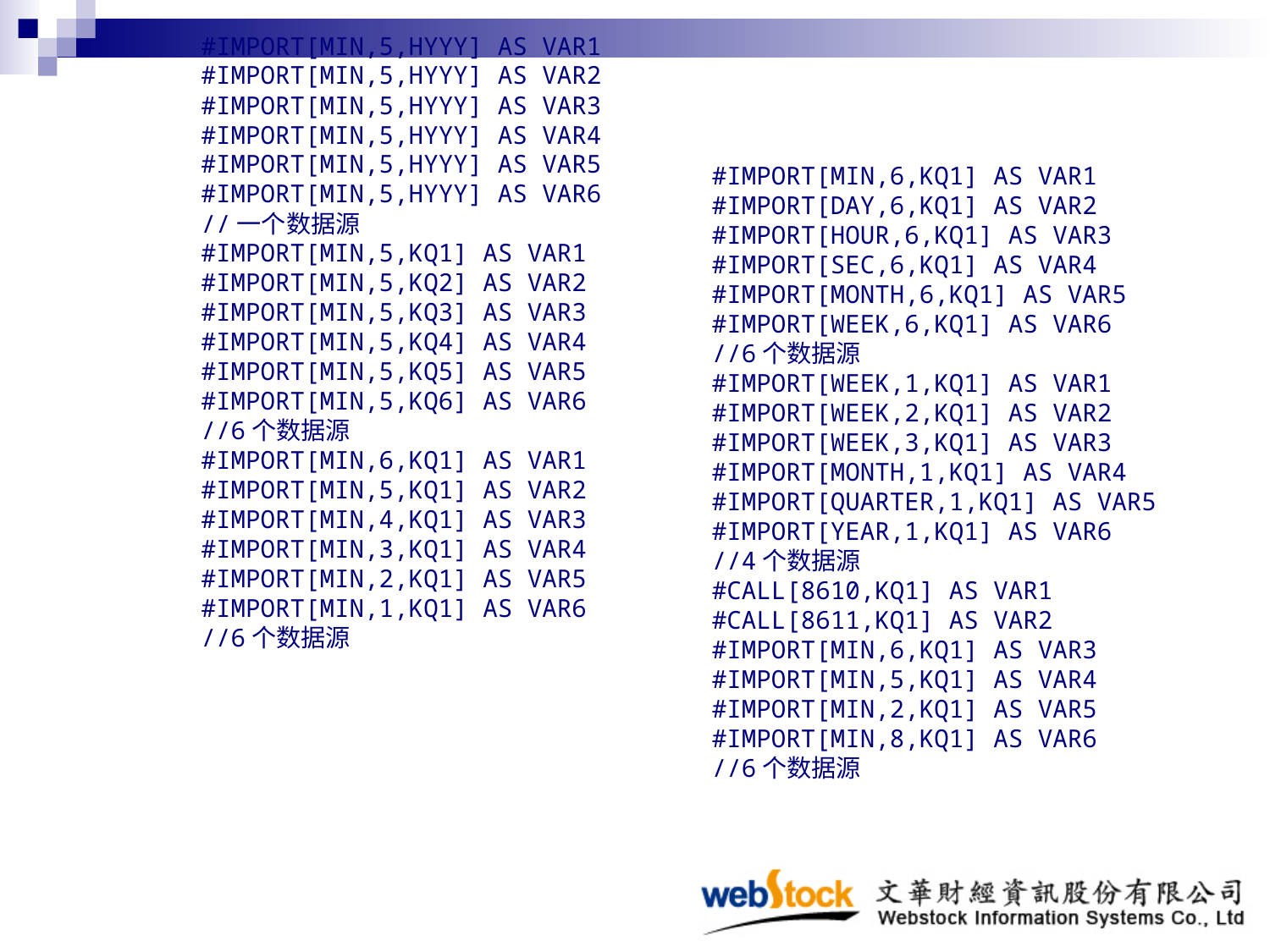

#IMPORT[MIN,6,KQ1] AS VAR1
#IMPORT[DAY,6,KQ1] AS VAR2
#IMPORT[HOUR,6,KQ1] AS VAR3
#IMPORT[SEC,6,KQ1] AS VAR4
#IMPORT[MONTH,6,KQ1] AS VAR5
#IMPORT[WEEK,6,KQ1] AS VAR6
//6个数据源
#IMPORT[WEEK,1,KQ1] AS VAR1
#IMPORT[WEEK,2,KQ1] AS VAR2
#IMPORT[WEEK,3,KQ1] AS VAR3
#IMPORT[MONTH,1,KQ1] AS VAR4
#IMPORT[QUARTER,1,KQ1] AS VAR5
#IMPORT[YEAR,1,KQ1] AS VAR6
//4个数据源
#CALL[8610,KQ1] AS VAR1
#CALL[8611,KQ1] AS VAR2
#IMPORT[MIN,6,KQ1] AS VAR3
#IMPORT[MIN,5,KQ1] AS VAR4
#IMPORT[MIN,2,KQ1] AS VAR5
#IMPORT[MIN,8,KQ1] AS VAR6
//6个数据源

#IMPORT[MIN,5,HYYY] AS VAR1
#IMPORT[MIN,5,HYYY] AS VAR2
#IMPORT[MIN,5,HYYY] AS VAR3
#IMPORT[MIN,5,HYYY] AS VAR4
#IMPORT[MIN,5,HYYY] AS VAR5
#IMPORT[MIN,5,HYYY] AS VAR6
//一个数据源
#IMPORT[MIN,5,KQ1] AS VAR1
#IMPORT[MIN,5,KQ2] AS VAR2
#IMPORT[MIN,5,KQ3] AS VAR3
#IMPORT[MIN,5,KQ4] AS VAR4
#IMPORT[MIN,5,KQ5] AS VAR5
#IMPORT[MIN,5,KQ6] AS VAR6
//6个数据源
#IMPORT[MIN,6,KQ1] AS VAR1
#IMPORT[MIN,5,KQ1] AS VAR2
#IMPORT[MIN,4,KQ1] AS VAR3
#IMPORT[MIN,3,KQ1] AS VAR4
#IMPORT[MIN,2,KQ1] AS VAR5
#IMPORT[MIN,1,KQ1] AS VAR6
//6个数据源